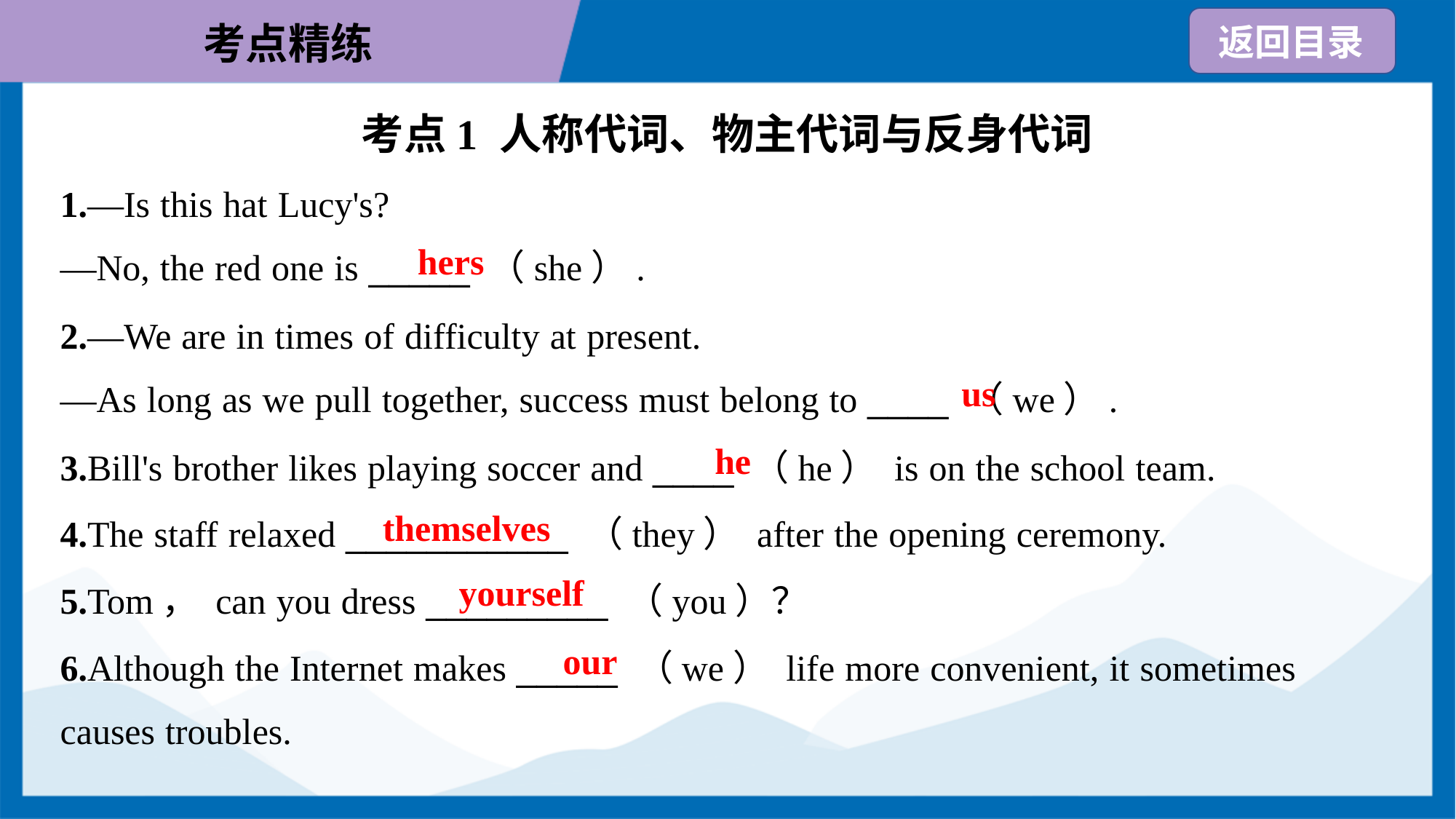

考点1 人称代词、物主代词与反身代词
1.—Is this hat Lucy's?
—No, the red one is _____ （she）.
hers
2.—We are in times of difficulty at present.
—As long as we pull together, success must belong to ____ （we）.
us
he
3.Bill's brother likes playing soccer and ____ （he） is on the school team.
4.The staff relaxed ___________ （they） after the opening ceremony.
5.Tom， can you dress _________ （you）？
6.Although the Internet makes _____ （we） life more convenient, it sometimes
causes troubles.
themselves
yourself
our